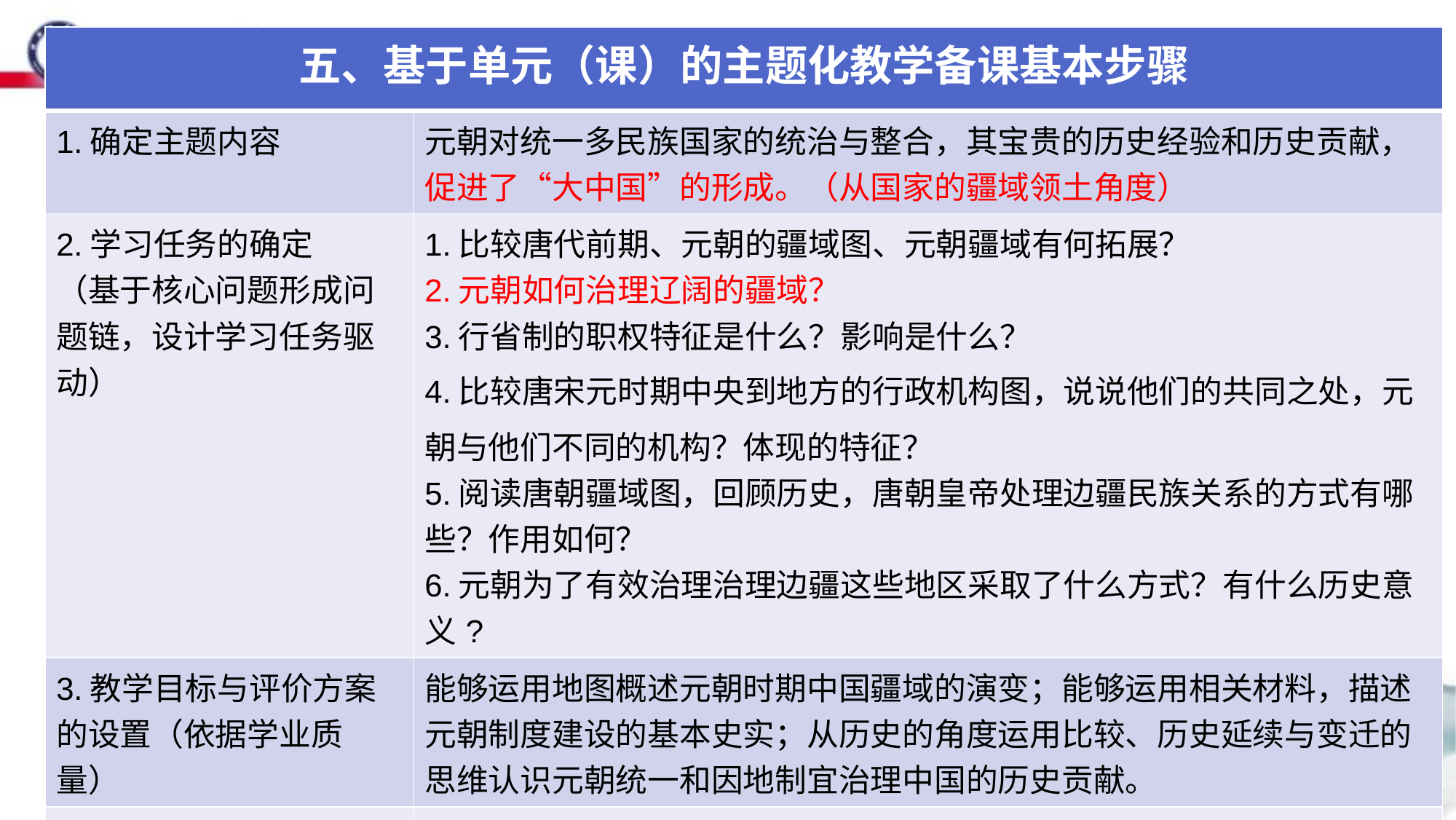

| 五、基于单元（课）的主题化教学备课基本步骤 |  |
| --- | --- |
| 1.确定主题内容 | 元朝对统一多民族国家的统治与整合，其宝贵的历史经验和历史贡献，促进了“大中国”的形成。（从国家的疆域领土角度） |
| 2.学习任务的确定 （基于核心问题形成问题链，设计学习任务驱动） | 1.比较唐代前期、元朝的疆域图、元朝疆域有何拓展？ 2.元朝如何治理辽阔的疆域？ 3.行省制的职权特征是什么？影响是什么？ 4.比较唐宋元时期中央到地方的行政机构图，说说他们的共同之处，元朝与他们不同的机构？体现的特征？ 5.阅读唐朝疆域图，回顾历史，唐朝皇帝处理边疆民族关系的方式有哪些？作用如何？ 6.元朝为了有效治理治理边疆这些地区采取了什么方式？有什么历史意义? |
| 3.教学目标与评价方案的设置（依据学业质量） | 能够运用地图概述元朝时期中国疆域的演变；能够运用相关材料，描述元朝制度建设的基本史实；从历史的角度运用比较、历史延续与变迁的思维认识元朝统一和因地制宜治理中国的历史贡献。 |
| 4.围绕着问题选择资料、设置学习情境 | 唐朝、元朝疆域图，四川行省史料、两首诗《凉州行》 |
#
21